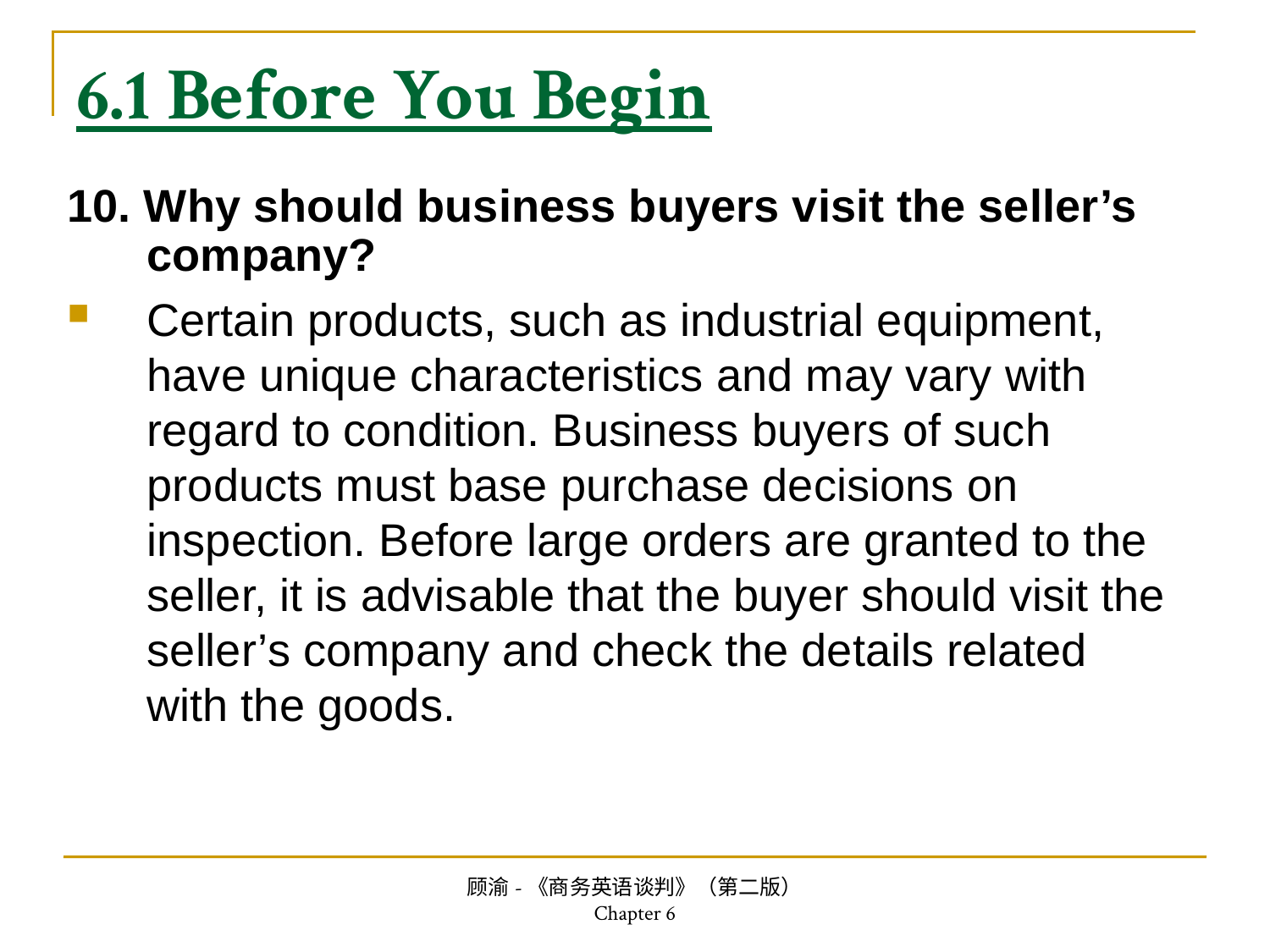

# 6.1 Before You Begin
10. Why should business buyers visit the seller’s company?
Certain products, such as industrial equipment, have unique characteristics and may vary with regard to condition. Business buyers of such products must base purchase decisions on inspection. Before large orders are granted to the seller, it is advisable that the buyer should visit the seller’s company and check the details related with the goods.

12
顾渝-《商务英语谈判》（第二版） Chapter 6